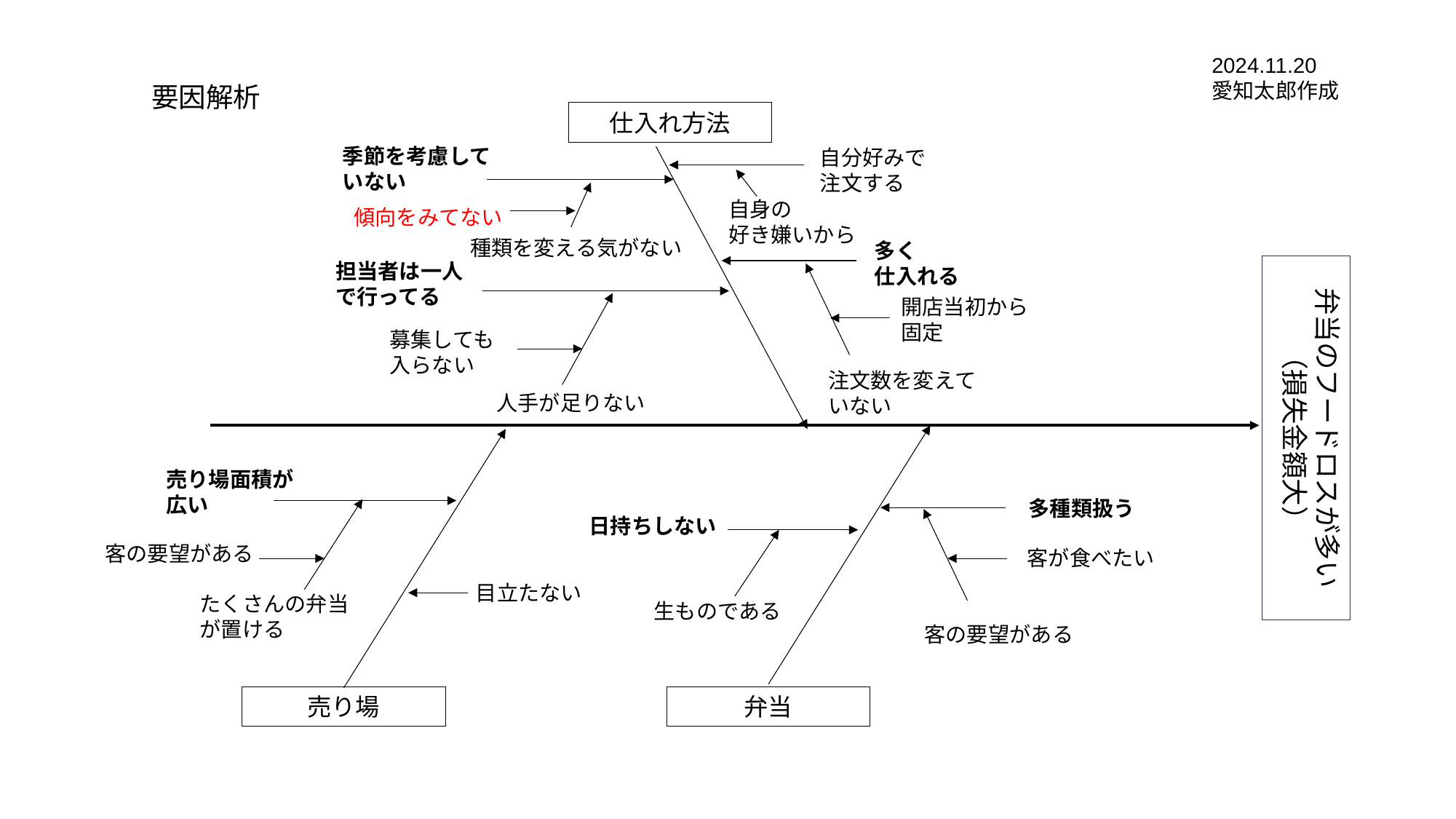

2024.11.20
愛知太郎作成
要因解析
仕入れ方法
季節を考慮していない
自分好みで
注文する
自身の
好き嫌いから
傾向をみてない
種類を変える気がない
多く
仕入れる
担当者は一人
で行ってる
弁当のフードロスが多い（損失金額大）
開店当初から
固定
募集しても
入らない
注文数を変えて
いない
人手が足りない
売り場面積が
広い
多種類扱う
日持ちしない
客の要望がある
客が食べたい
目立たない
たくさんの弁当
が置ける
生ものである
客の要望がある
売り場
弁当